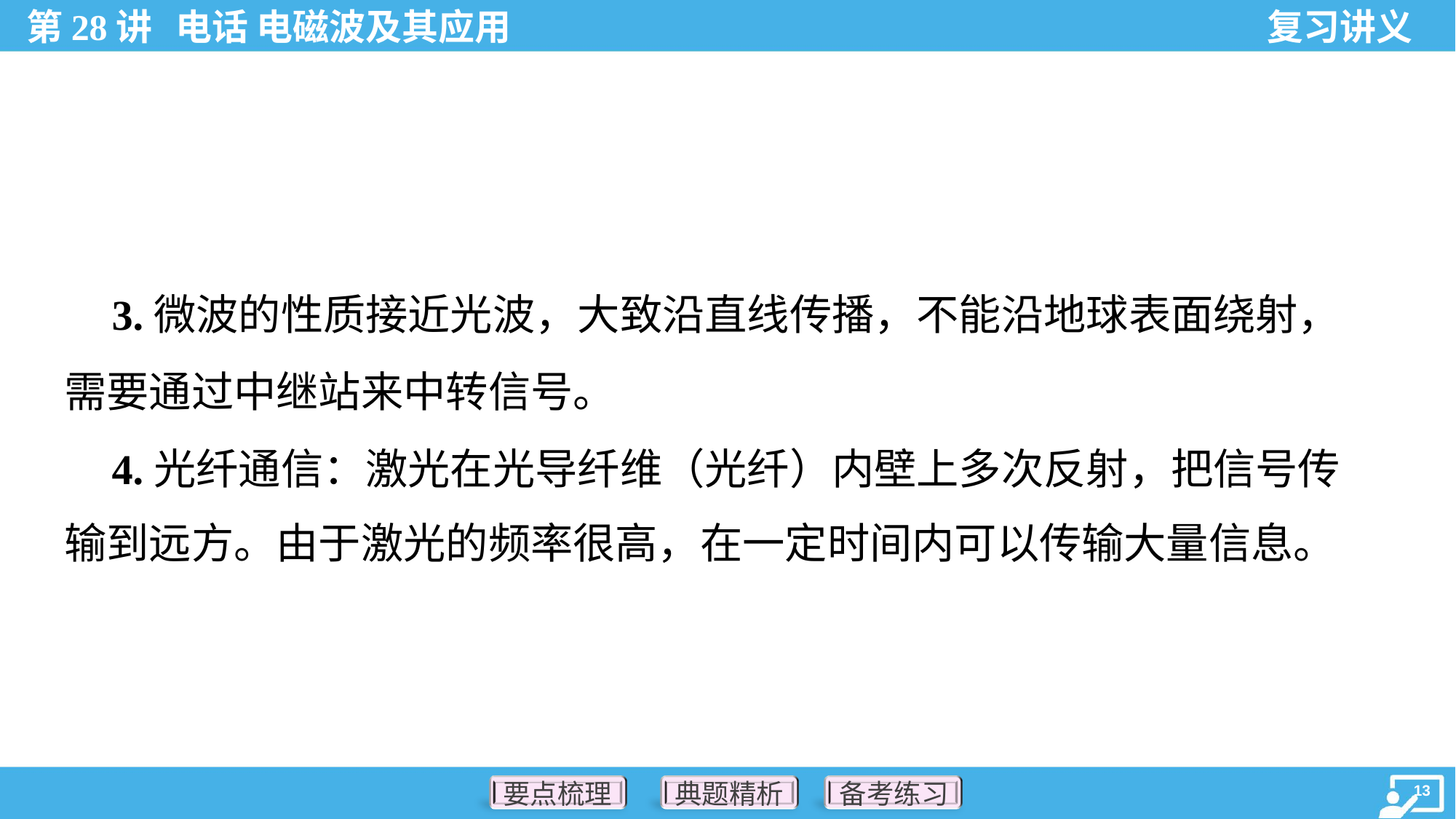

3.微波的性质接近光波，大致沿直线传播，不能沿地球表面绕射，
需要通过中继站来中转信号。
    4.光纤通信：激光在光导纤维（光纤）内壁上多次反射，把信号传
输到远方。由于激光的频率很高，在一定时间内可以传输大量信息。